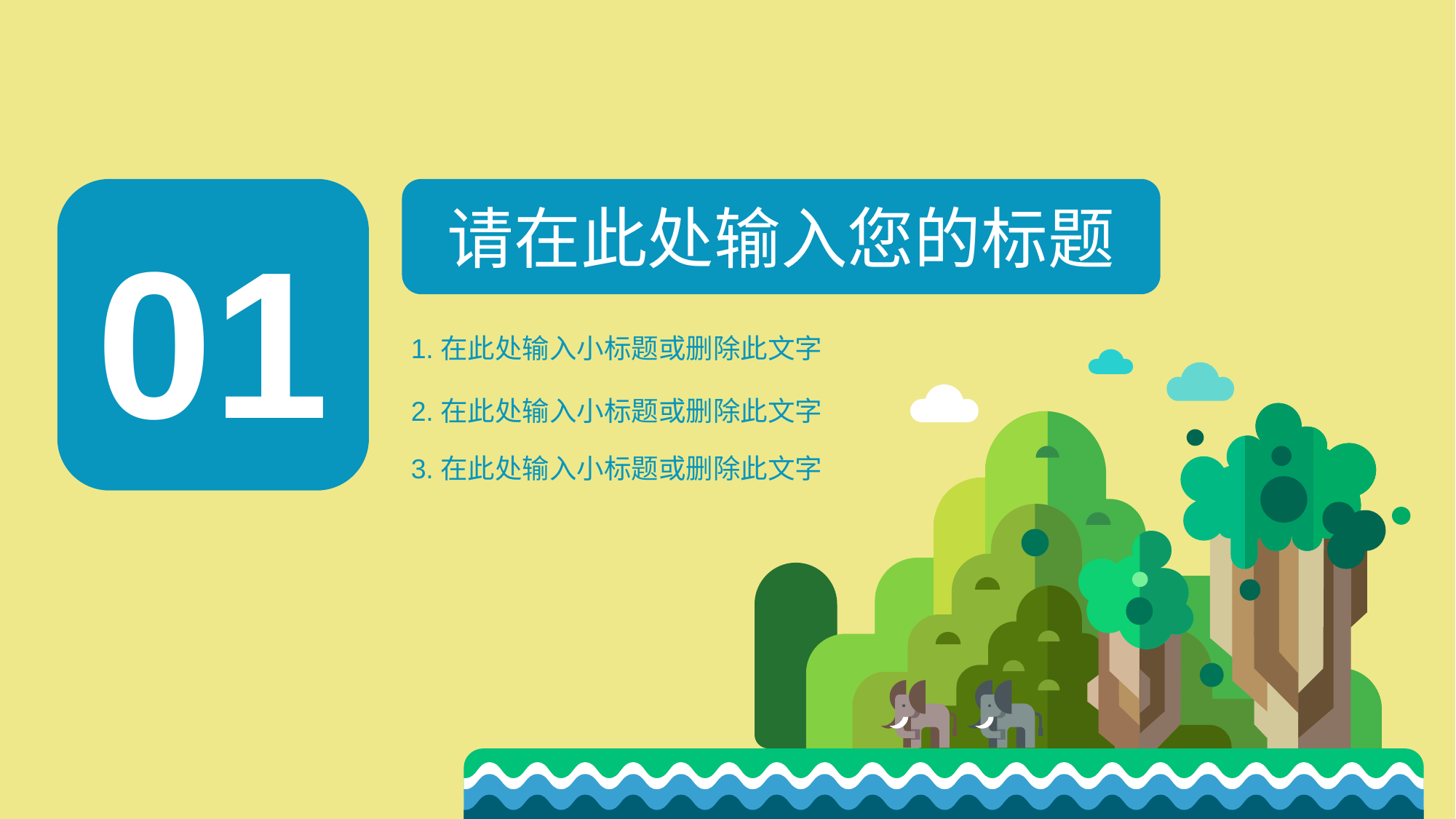

01
请在此处输入您的标题
1.在此处输入小标题或删除此文字

2.在此处输入小标题或删除此文字

3.在此处输入小标题或删除此文字